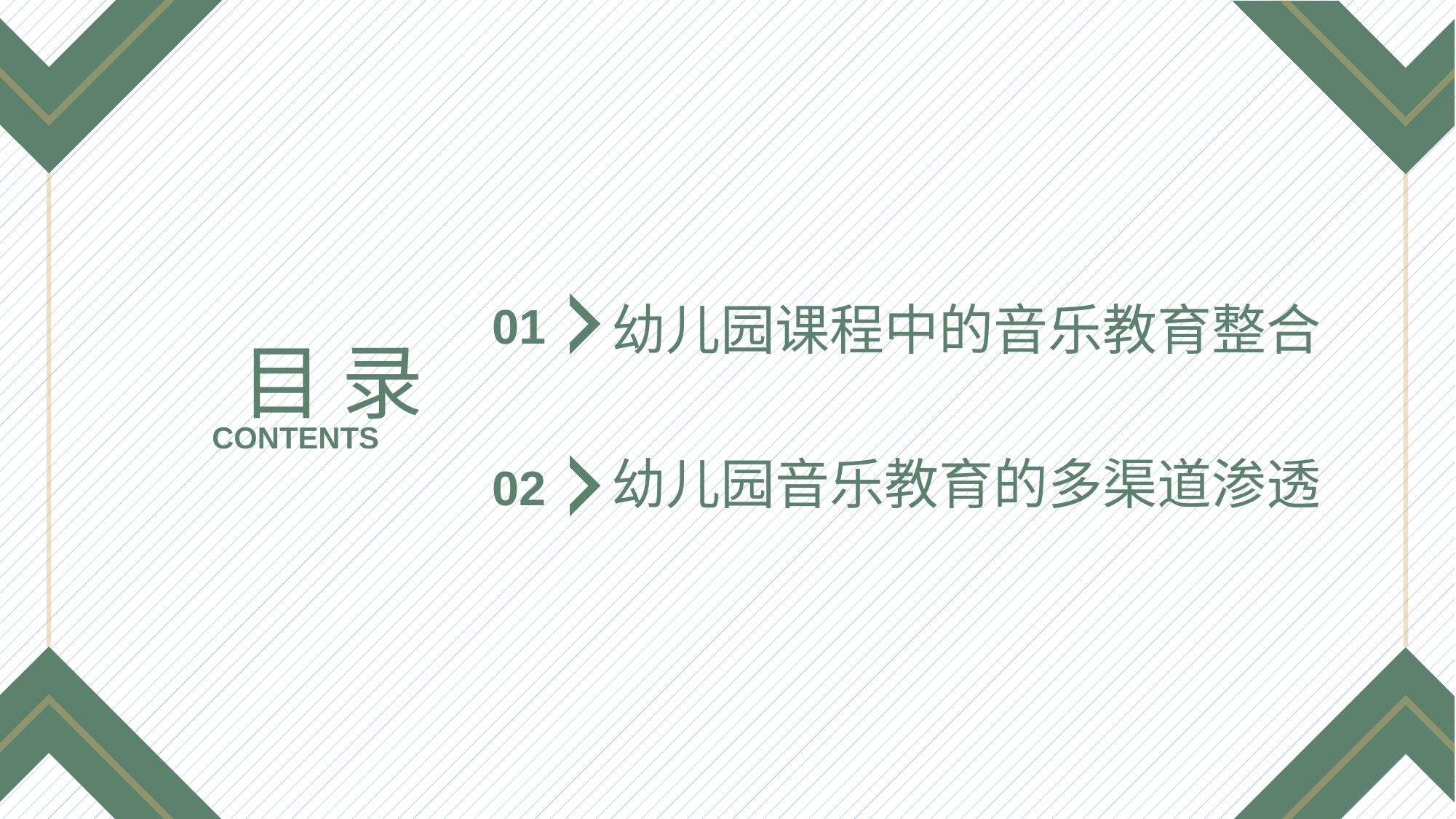

01
幼儿园课程中的音乐教育整合

目 录
CONTENTS
幼儿园音乐教育的多渠道渗透
02